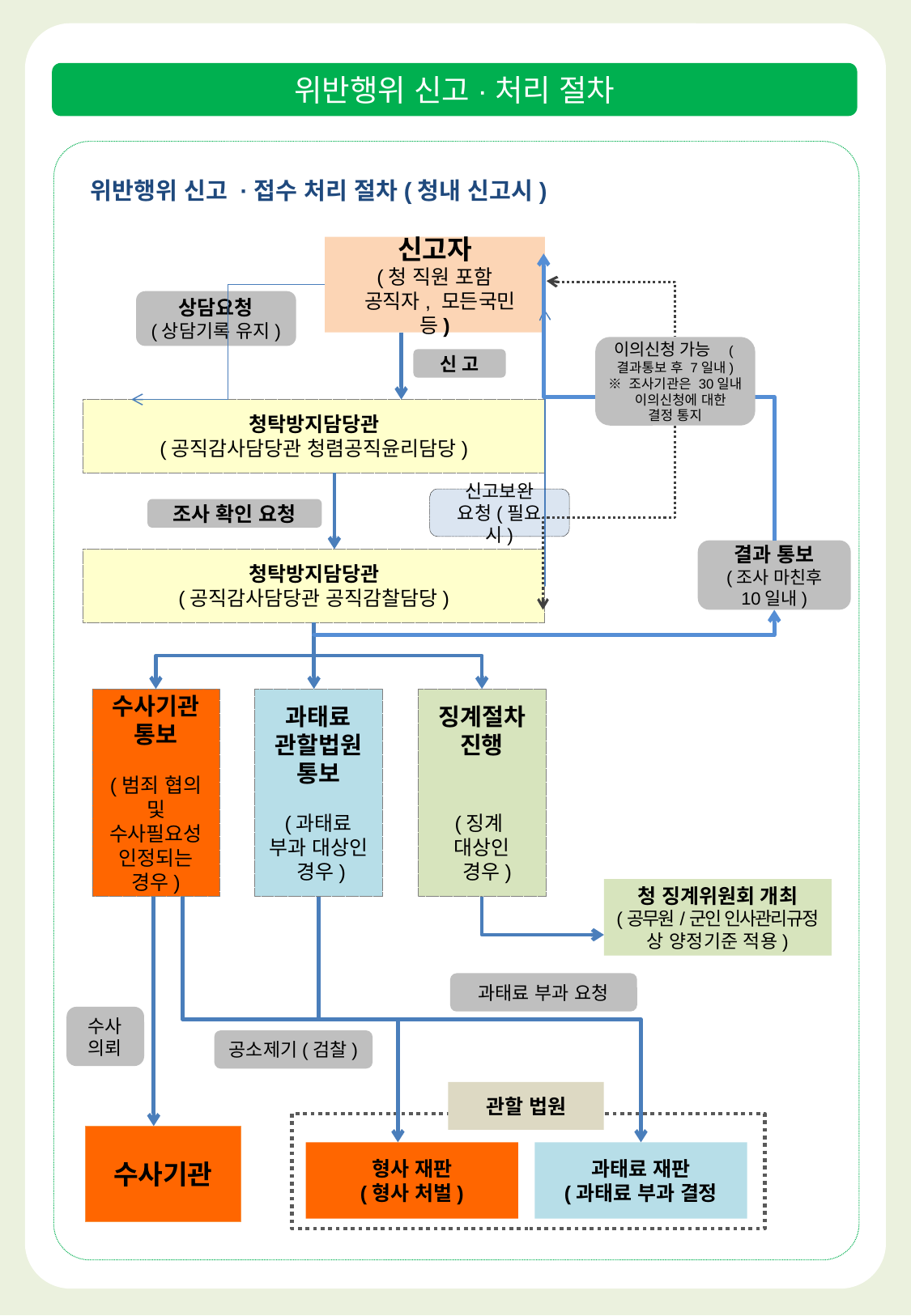

위반행위 신고·처리 절차

위반행위 신고 ·접수 처리 절차(청내 신고시)
신고자
(청 직원 포함
 공직자, 모든국민 등)
상담요청
(상담기록 유지)
이의신청 가능   (결과통보 후 7일내)
※ 조사기관은 30일내
   이의신청에 대한  결정 통지
신 고
청탁방지담당관
(공직감사담당관 청렴공직윤리담당)
신고보완
요청(필요시)
조사 확인 요청
결과 통보
(조사 마친후
10일내)
청탁방지담당관
(공직감사담당관 공직감찰담당)
수사기관 통보

(범죄 협의 및 수사필요성 인정되는 경우)
과태료
관할법원 통보

(과태료
부과 대상인  경우)
징계절차 진행

(징계
대상인
 경우)
청 징계위원회 개최
(공무원/군인 인사관리규정 상 양정기준 적용)
과태료 부과 요청
수사의뢰
공소제기(검찰)
관할 법원

수사기관
형사 재판
(형사 처벌)
과태료 재판
(과태료 부과 결정